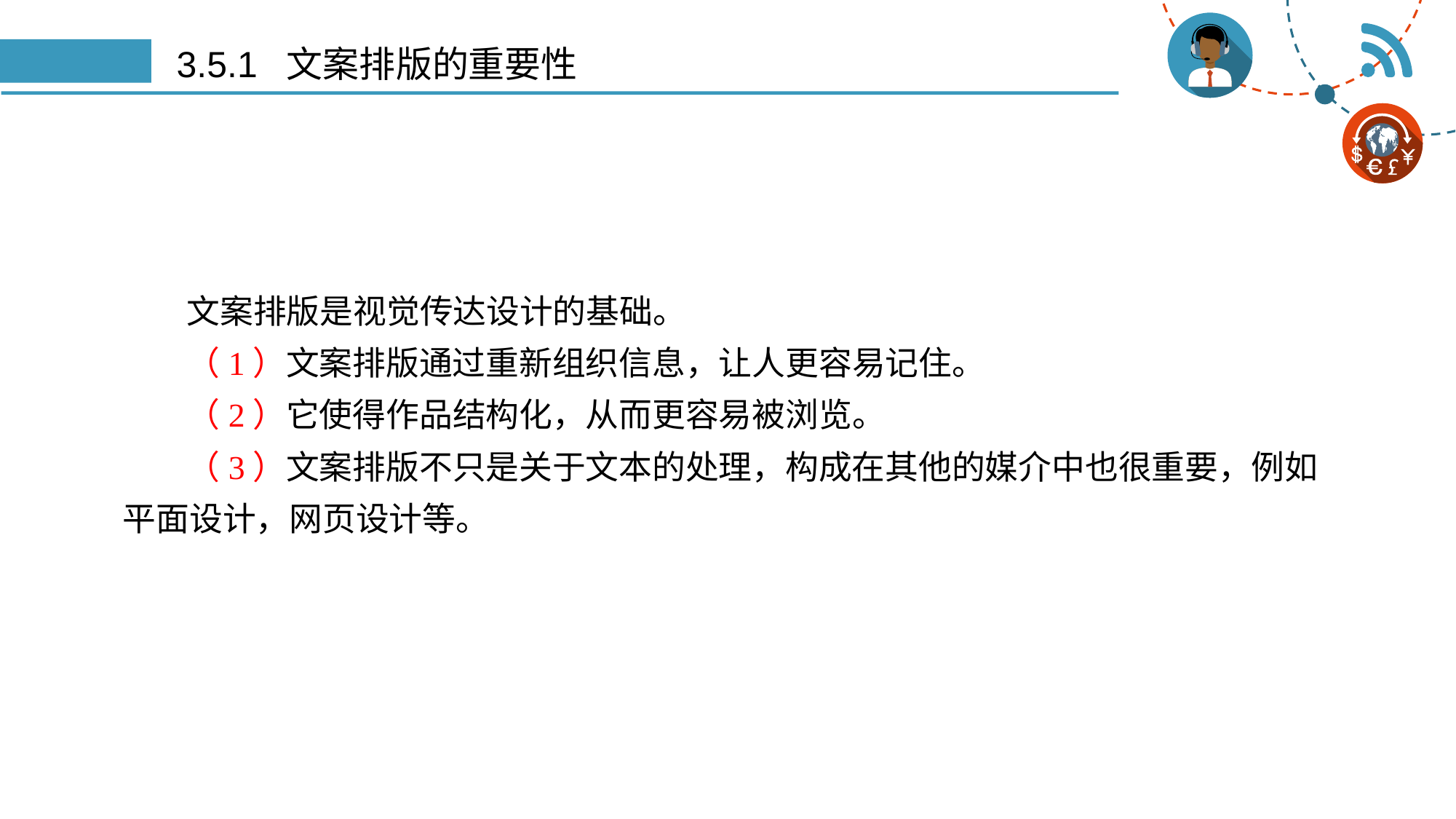

# 3.5.1  文案排版的重要性
文案排版是视觉传达设计的基础。
（1）文案排版通过重新组织信息，让人更容易记住。
（2）它使得作品结构化，从而更容易被浏览。
（3）文案排版不只是关于文本的处理，构成在其他的媒介中也很重要，例如平面设计，网页设计等。